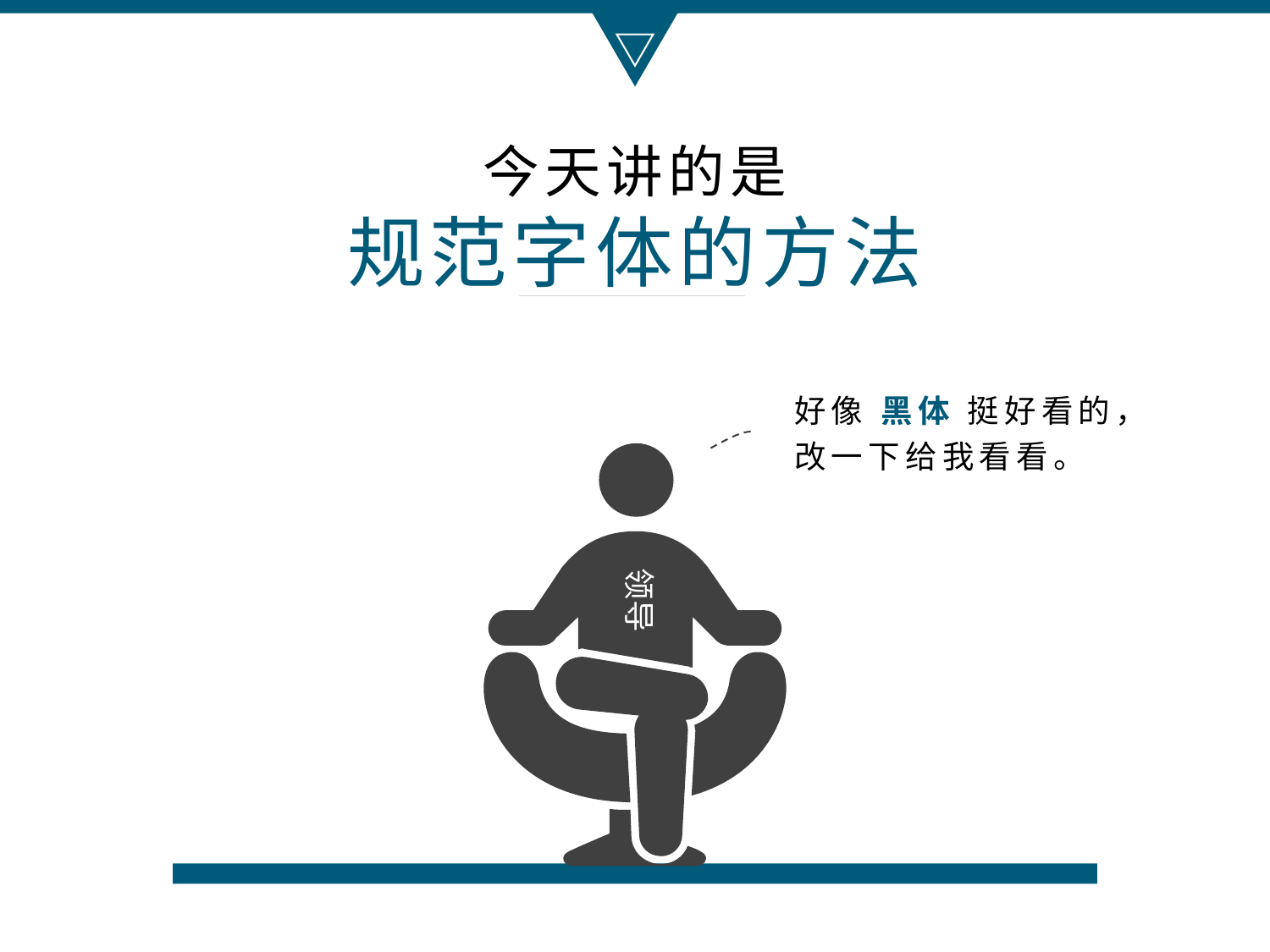

今天讲的是
规范字体的方法
好像 黑体 挺好看的，
改一下给我看看。

领导